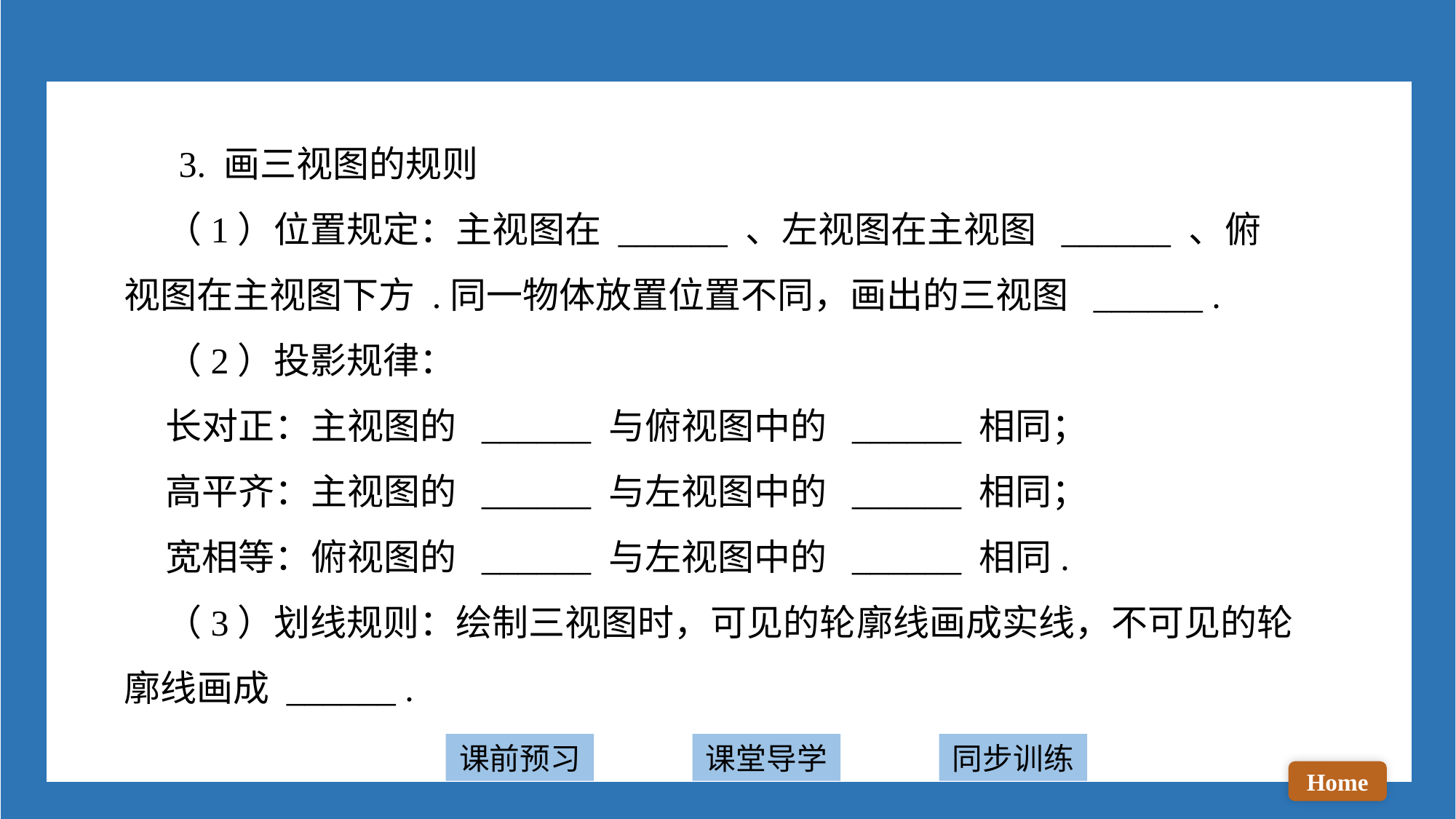

3. 画三视图的规则
    （1）位置规定：主视图在 ______ 、左视图在主视图  ______ 、俯视图在主视图下方 .同一物体放置位置不同，画出的三视图  ______ .
    （2）投影规律：
    长对正：主视图的  ______ 与俯视图中的  ______ 相同；
    高平齐：主视图的  ______ 与左视图中的  ______ 相同；
    宽相等：俯视图的  ______ 与左视图中的  ______ 相同.
    （3）划线规则：绘制三视图时，可见的轮廓线画成实线，不可见的轮廓线画成 ______ .